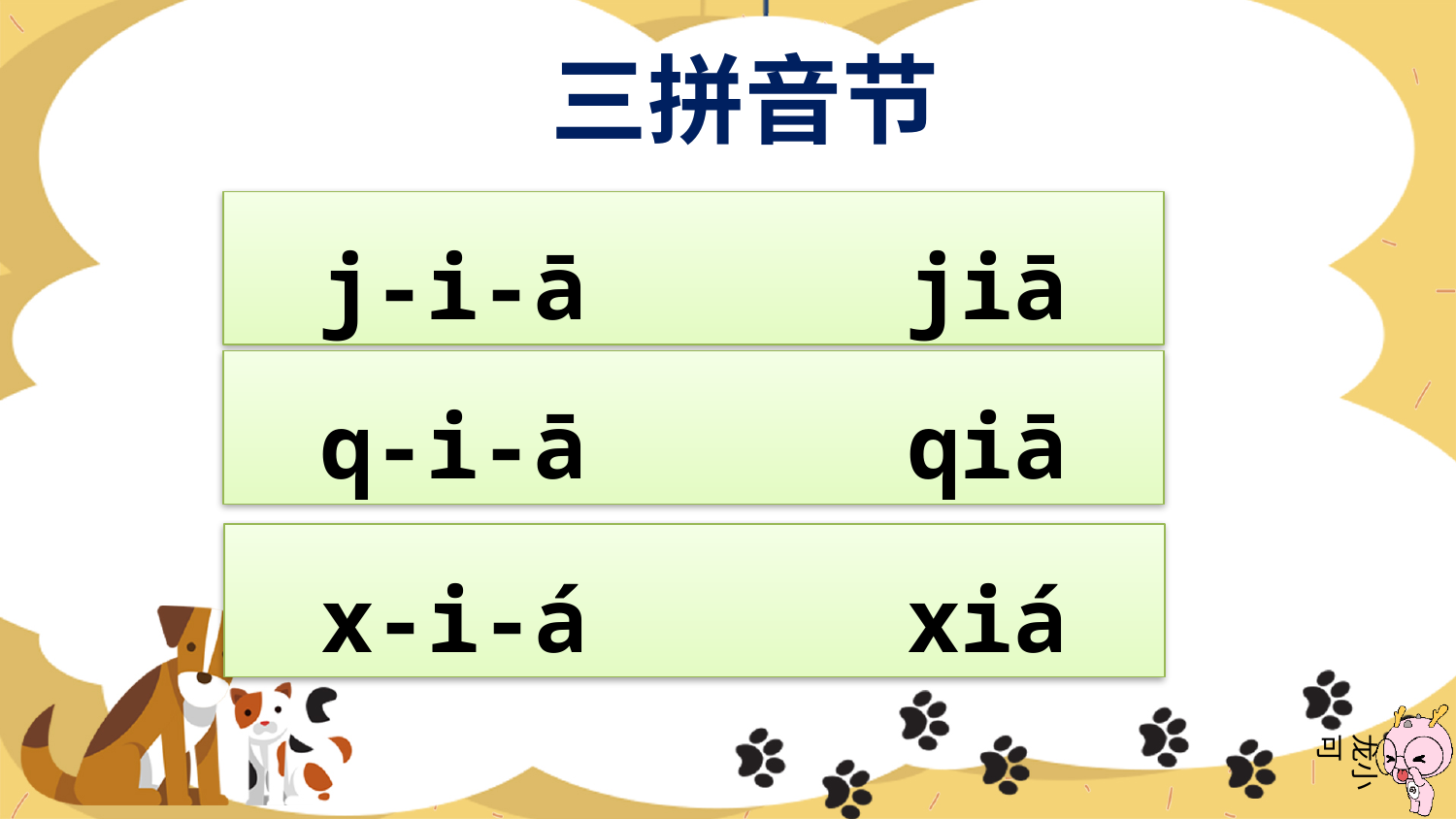

三拼音节
j-i-ā      jiā
q-i-ā      qiā
x-i-á      xiá